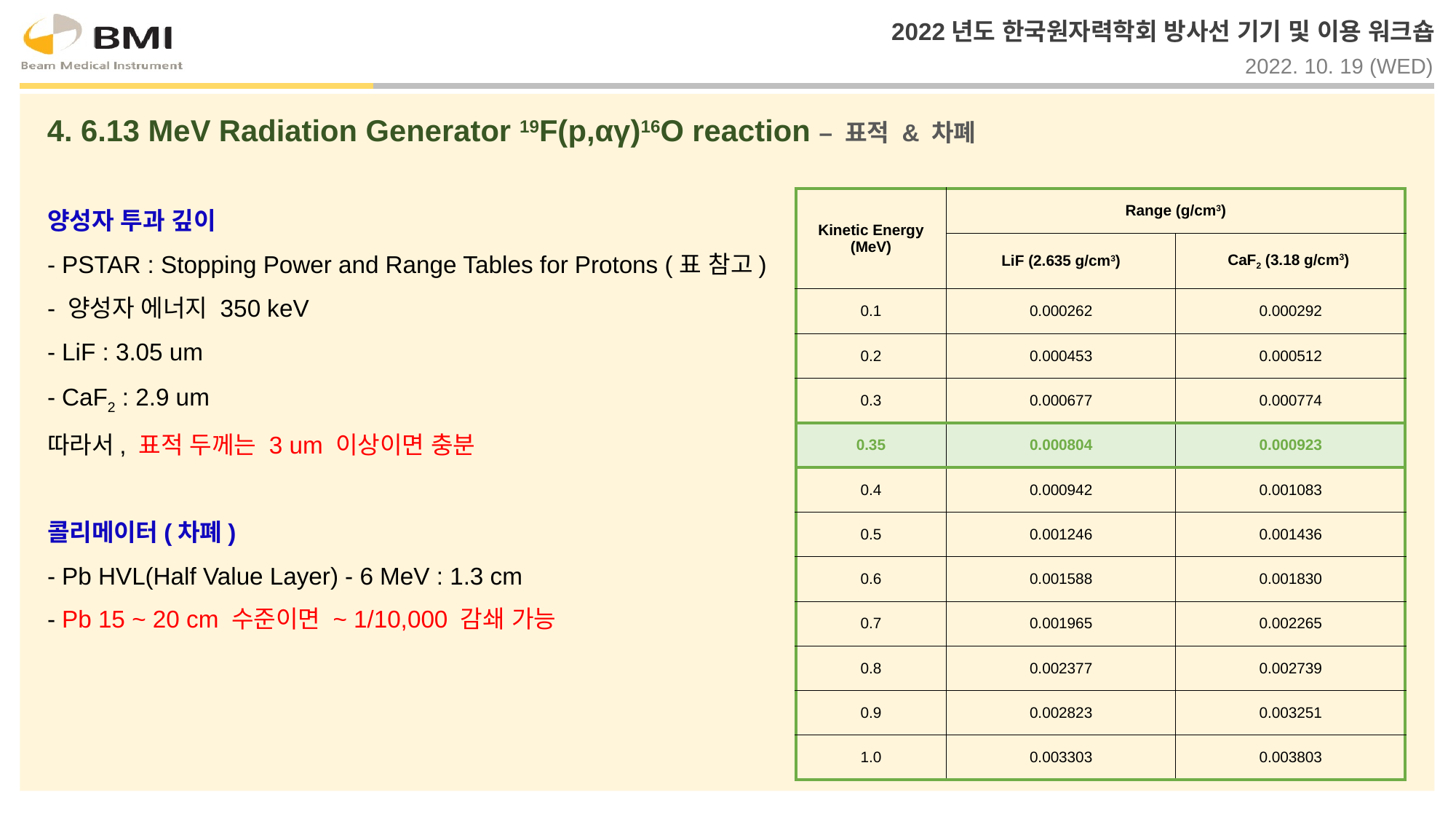

4. 6.13 MeV Radiation Generator 19F(p,αγ)16O reaction – 표적 & 차폐
| Kinetic Energy (MeV) | Range (g/cm3) |  |
| --- | --- | --- |
|  | LiF (2.635 g/cm3) | CaF2 (3.18 g/cm3) |
| 0.1 | 0.000262 | 0.000292 |
| 0.2 | 0.000453 | 0.000512 |
| 0.3 | 0.000677 | 0.000774 |
| 0.35 | 0.000804 | 0.000923 |
| 0.4 | 0.000942 | 0.001083 |
| 0.5 | 0.001246 | 0.001436 |
| 0.6 | 0.001588 | 0.001830 |
| 0.7 | 0.001965 | 0.002265 |
| 0.8 | 0.002377 | 0.002739 |
| 0.9 | 0.002823 | 0.003251 |
| 1.0 | 0.003303 | 0.003803 |
양성자 투과 깊이
- PSTAR : Stopping Power and Range Tables for Protons (표 참고)
- 양성자 에너지 350 keV
- LiF : 3.05 um
- CaF2 : 2.9 um
따라서, 표적 두께는 3 um 이상이면 충분

콜리메이터(차폐)
- Pb HVL(Half Value Layer) - 6 MeV : 1.3 cm
- Pb 15 ~ 20 cm 수준이면 ~ 1/10,000 감쇄 가능